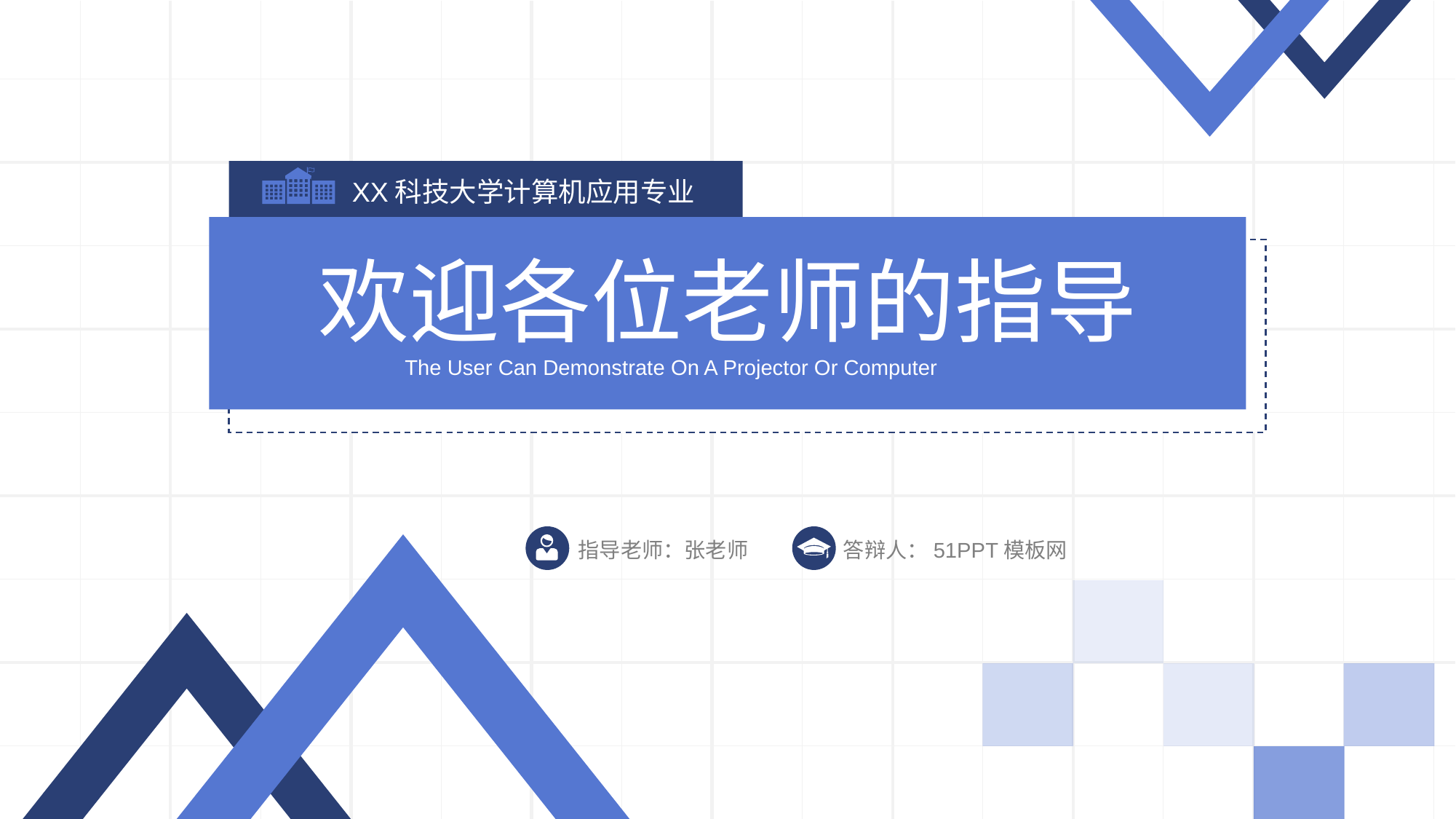

XX科技大学计算机应用专业

欢迎各位老师的指导

The User Can Demonstrate On A Projector Or Computer

答辩人：51PPT模板网
指导老师：张老师